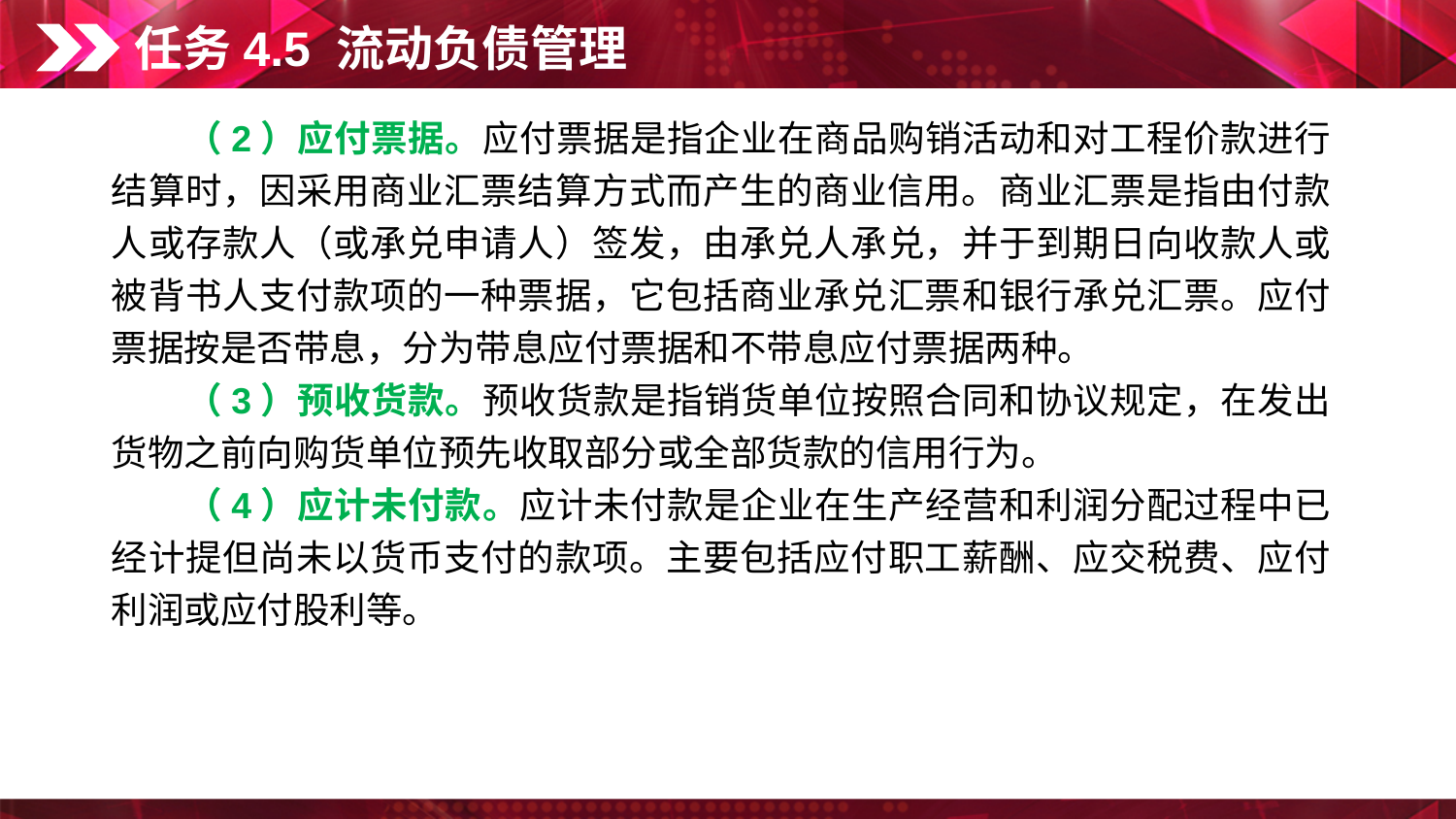

任务4.5 流动负债管理

　　（2）应付票据。应付票据是指企业在商品购销活动和对工程价款进行结算时，因采用商业汇票结算方式而产生的商业信用。商业汇票是指由付款人或存款人（或承兑申请人）签发，由承兑人承兑，并于到期日向收款人或被背书人支付款项的一种票据，它包括商业承兑汇票和银行承兑汇票。应付票据按是否带息，分为带息应付票据和不带息应付票据两种。
　　（3）预收货款。预收货款是指销货单位按照合同和协议规定，在发出货物之前向购货单位预先收取部分或全部货款的信用行为。
　　（4）应计未付款。应计未付款是企业在生产经营和利润分配过程中已经计提但尚未以货币支付的款项。主要包括应付职工薪酬、应交税费、应付利润或应付股利等。